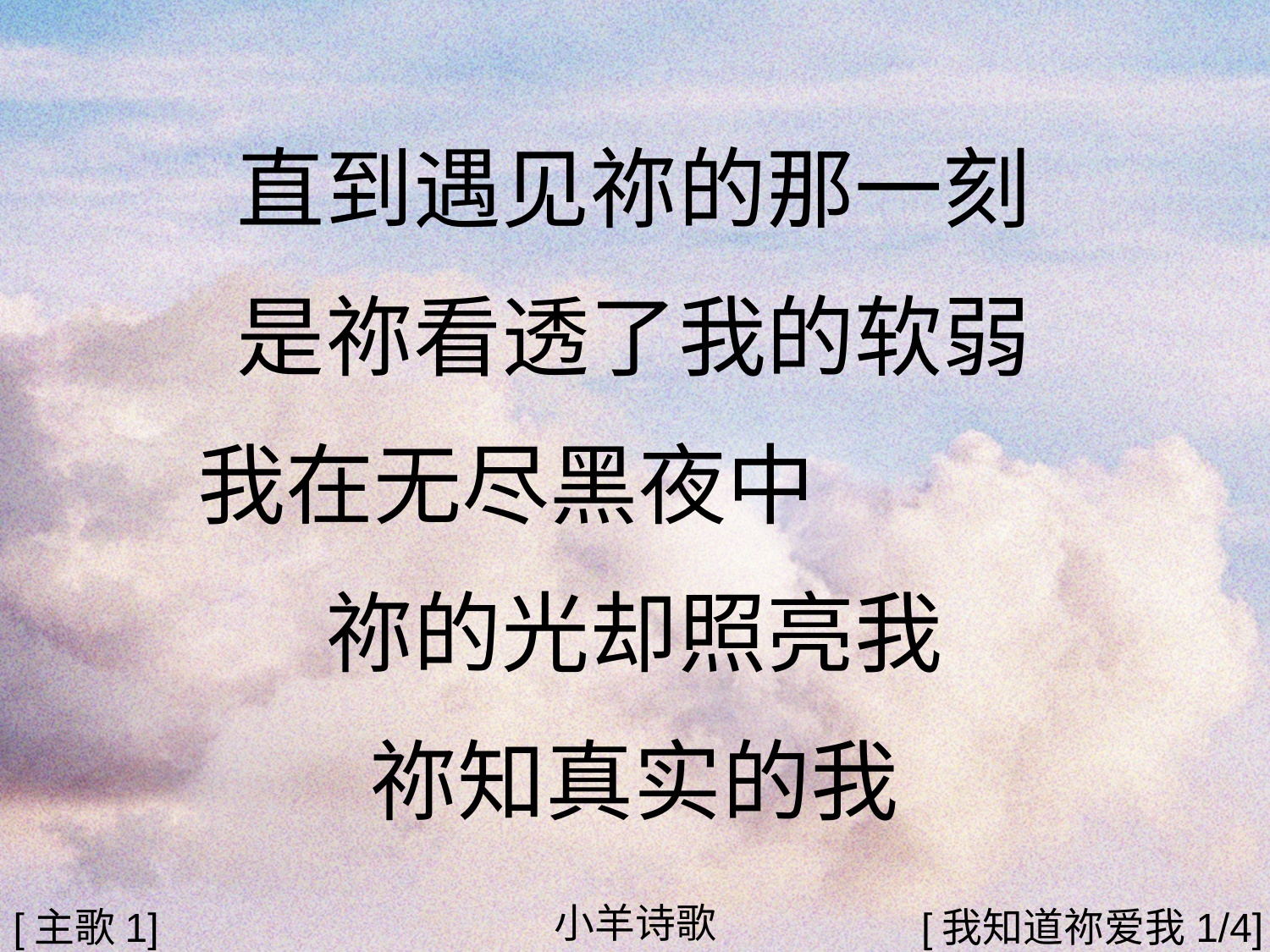

直到遇见祢的那一刻
是祢看透了我的软弱
我在无尽黑夜中
祢的光却照亮我
祢知真实的我
#

小羊诗歌
[主歌1]
[我知道祢爱我1/4]